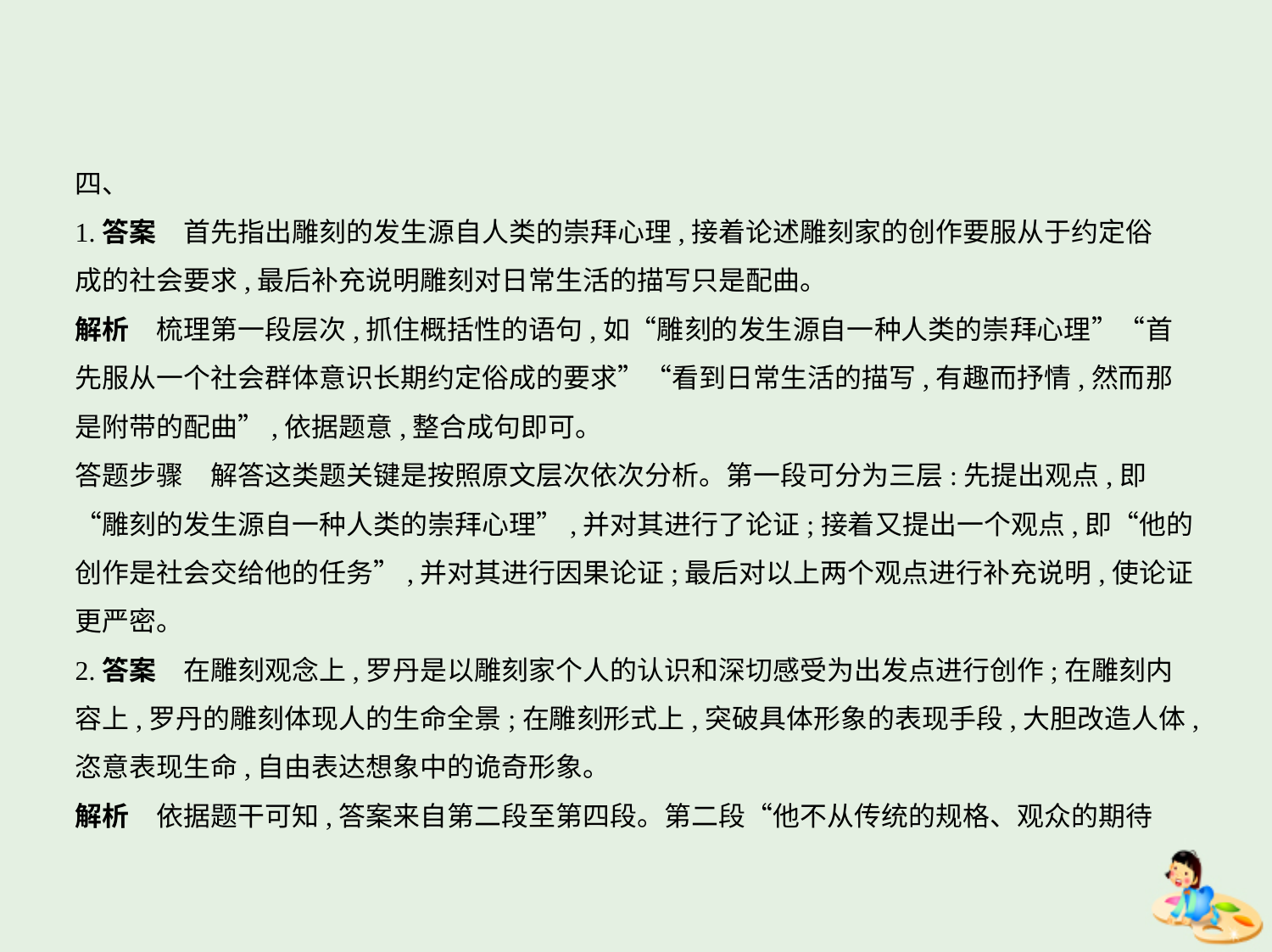

四、
1.答案　首先指出雕刻的发生源自人类的崇拜心理,接着论述雕刻家的创作要服从于约定俗
成的社会要求,最后补充说明雕刻对日常生活的描写只是配曲。
解析　梳理第一段层次,抓住概括性的语句,如“雕刻的发生源自一种人类的崇拜心理”“首
先服从一个社会群体意识长期约定俗成的要求”“看到日常生活的描写,有趣而抒情,然而那
是附带的配曲”,依据题意,整合成句即可。
答题步骤　解答这类题关键是按照原文层次依次分析。第一段可分为三层:先提出观点,即
“雕刻的发生源自一种人类的崇拜心理”,并对其进行了论证;接着又提出一个观点,即“他的
创作是社会交给他的任务”,并对其进行因果论证;最后对以上两个观点进行补充说明,使论证
更严密。
2.答案　在雕刻观念上,罗丹是以雕刻家个人的认识和深切感受为出发点进行创作;在雕刻内
容上,罗丹的雕刻体现人的生命全景;在雕刻形式上,突破具体形象的表现手段,大胆改造人体,
恣意表现生命,自由表达想象中的诡奇形象。
解析　依据题干可知,答案来自第二段至第四段。第二段“他不从传统的规格、观众的期待